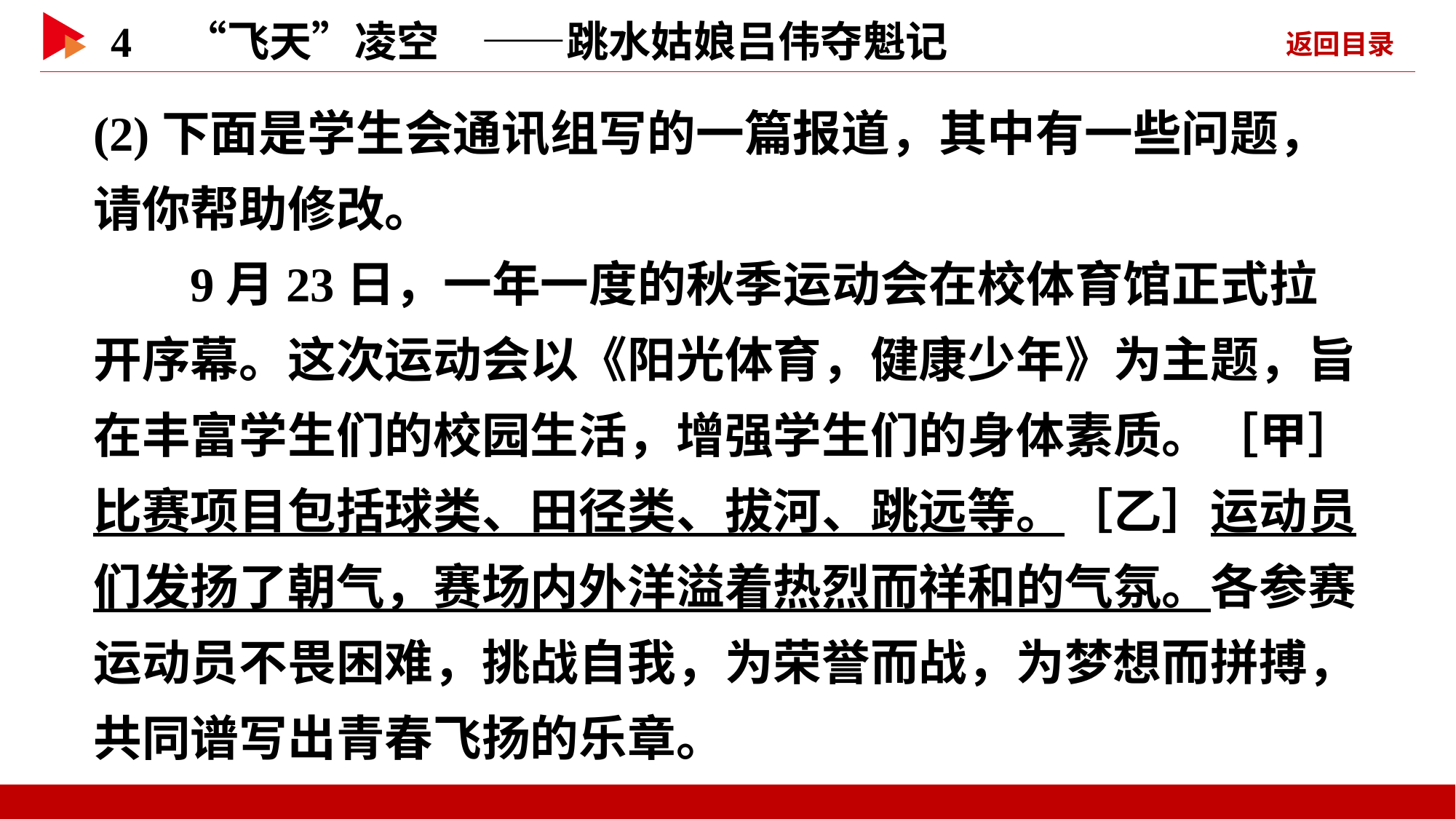

(2)下面是学生会通讯组写的一篇报道，其中有一些问题，请你帮助修改。
9月23日，一年一度的秋季运动会在校体育馆正式拉开序幕。这次运动会以《阳光体育，健康少年》为主题，旨在丰富学生们的校园生活，增强学生们的身体素质。［甲］比赛项目包括球类、田径类、拔河、跳远等。［乙］运动员们发扬了朝气，赛场内外洋溢着热烈而祥和的气氛。各参赛运动员不畏困难，挑战自我，为荣誉而战，为梦想而拼搏，共同谱写出青春飞扬的乐章。